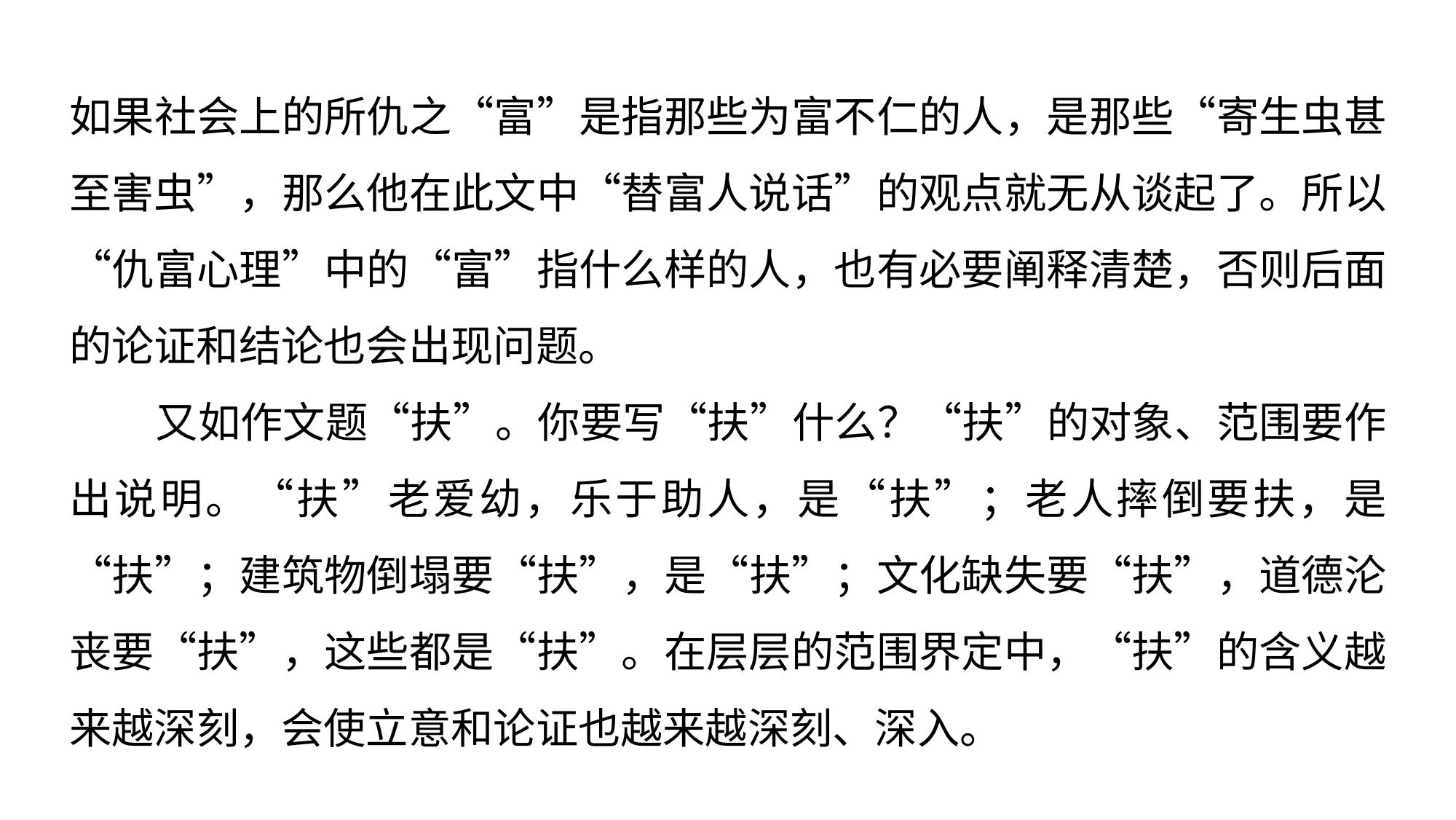

如果社会上的所仇之“富”是指那些为富不仁的人，是那些“寄生虫甚至害虫”，那么他在此文中“替富人说话”的观点就无从谈起了。所以“仇富心理”中的“富”指什么样的人，也有必要阐释清楚，否则后面的论证和结论也会出现问题。
又如作文题“扶”。你要写“扶”什么？“扶”的对象、范围要作出说明。“扶”老爱幼，乐于助人，是“扶”；老人摔倒要扶，是“扶”；建筑物倒塌要“扶”，是“扶”；文化缺失要“扶”，道德沦丧要“扶”，这些都是“扶”。在层层的范围界定中，“扶”的含义越来越深刻，会使立意和论证也越来越深刻、深入。